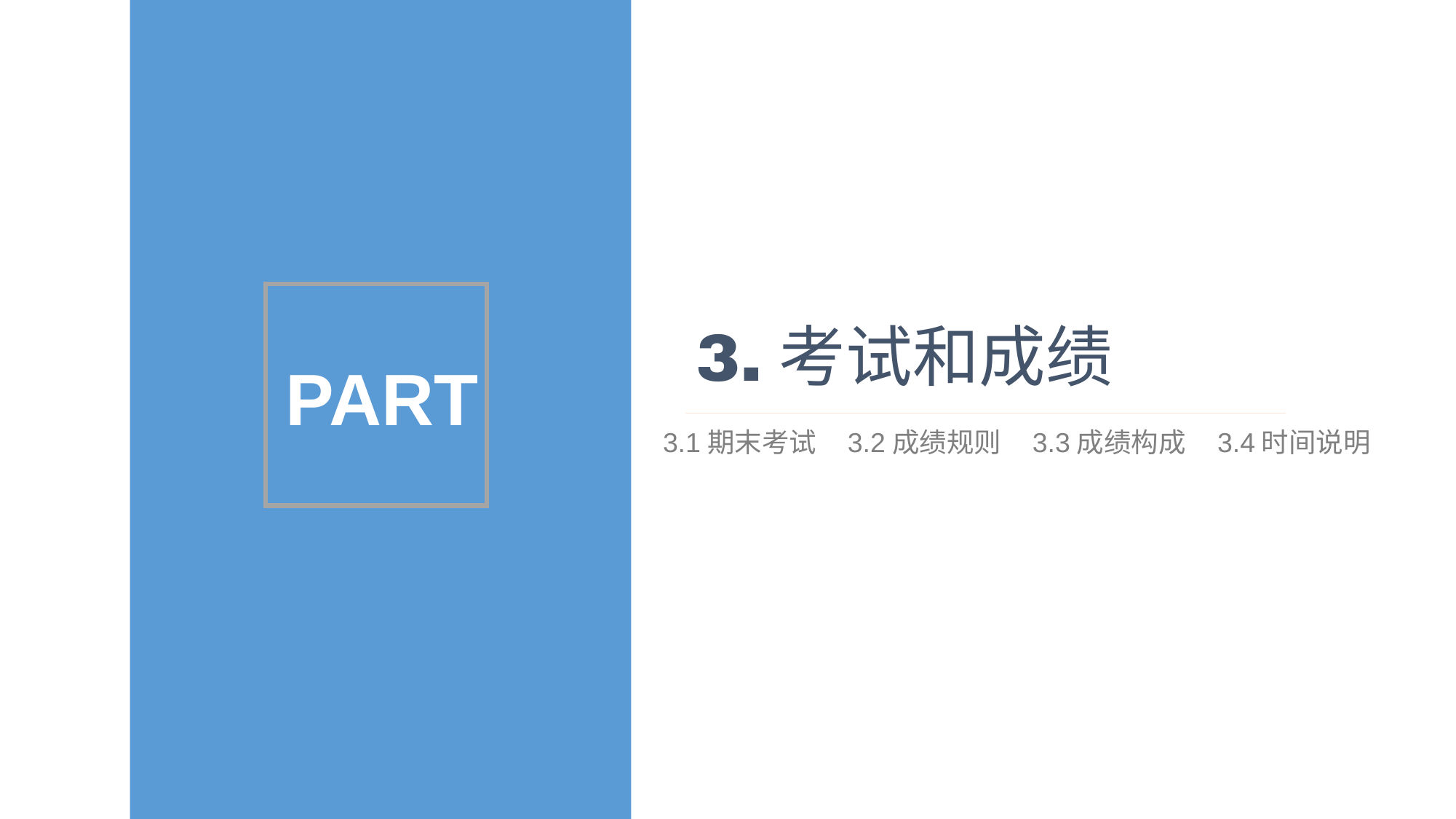

# 3.考试和成绩
PART
3.1期末考试    3.2成绩规则    3.3成绩构成    3.4时间说明